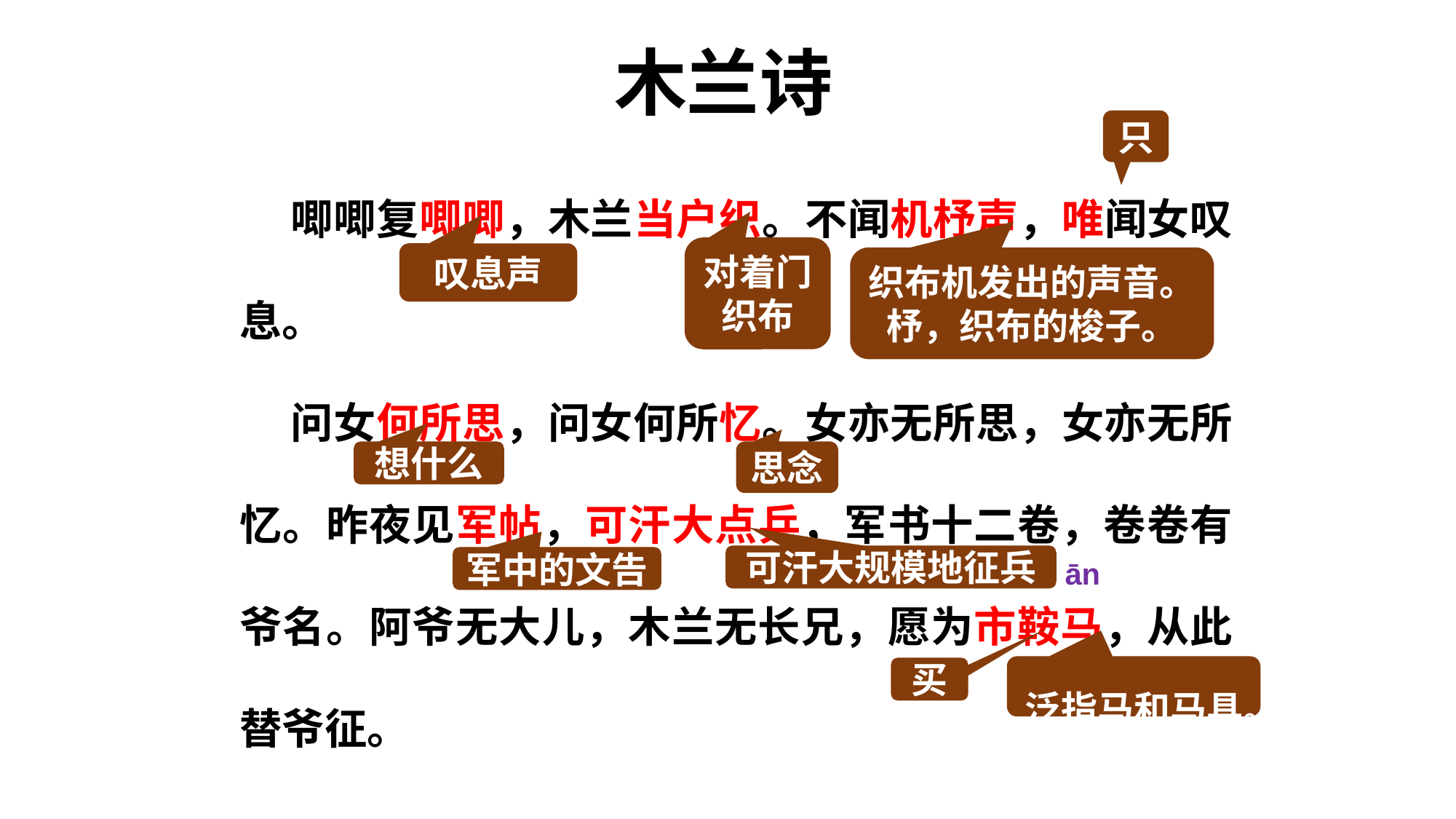

木兰诗
只
    唧唧复唧唧，木兰当户织。不闻机杼声，唯闻女叹息。
    问女何所思，问女何所忆。女亦无所思，女亦无所忆。昨夜见军帖，可汗大点兵，军书十二卷，卷卷有爷名。阿爷无大儿，木兰无长兄，愿为市鞍马，从此替爷征。
对着门织布
叹息声
织布机发出的声音。杼，织布的梭子。
想什么
思念
可汗大规模地征兵
军中的文告
ān

泛指马和马具。
买